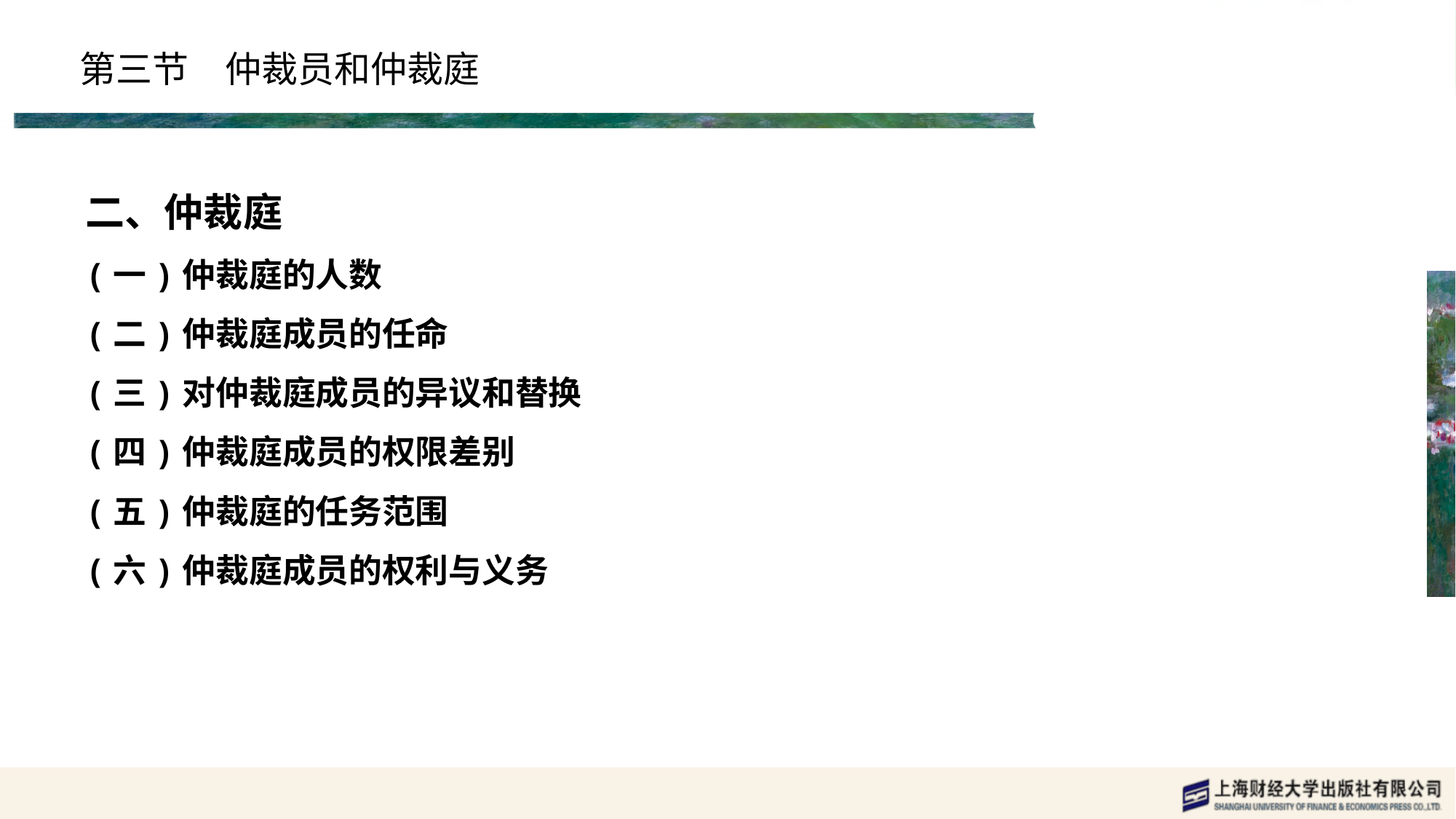

# 第三节　仲裁员和仲裁庭
二、仲裁庭
(一)仲裁庭的人数
(二)仲裁庭成员的任命
(三)对仲裁庭成员的异议和替换
(四)仲裁庭成员的权限差别
(五)仲裁庭的任务范围
(六)仲裁庭成员的权利与义务